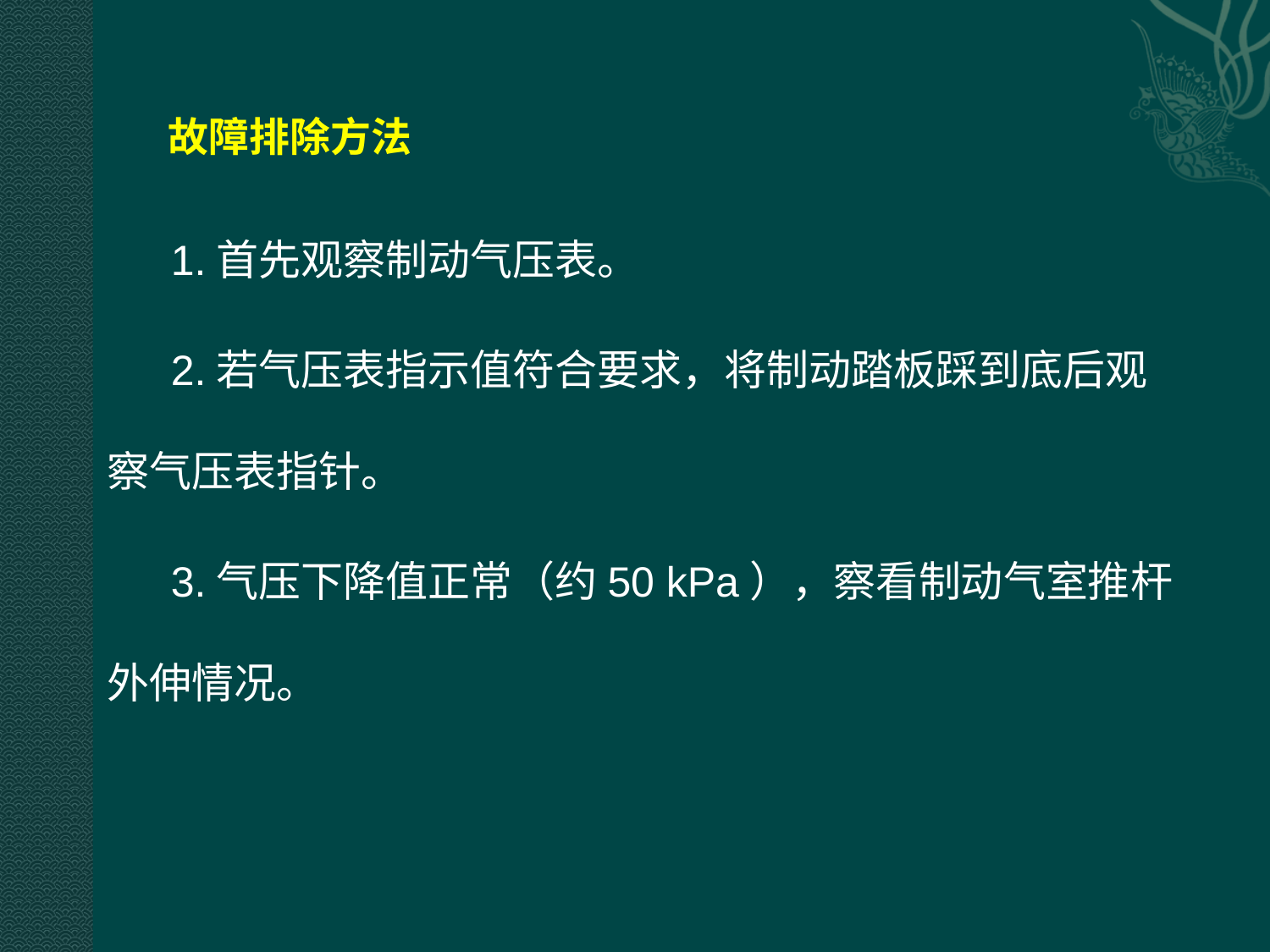

故障排除方法
1.首先观察制动气压表。
2.若气压表指示值符合要求，将制动踏板踩到底后观察气压表指针。
3.气压下降值正常（约50 kPa），察看制动气室推杆外伸情况。